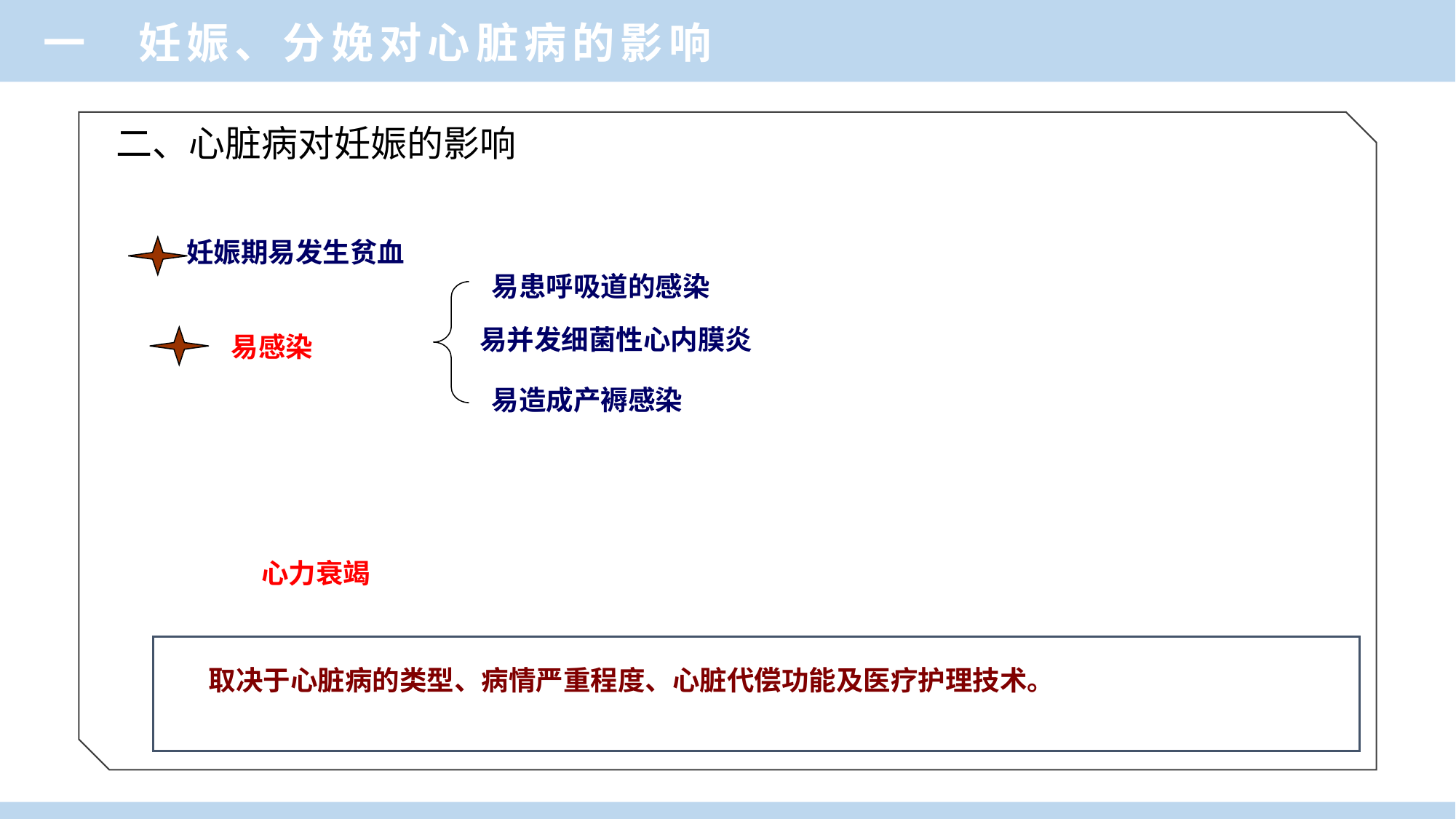

一   妊娠、分娩对心脏病的影响

# 二、心脏病对妊娠的影响
妊娠期易发生贫血

易患呼吸道的感染

易并发细菌性心内膜炎
易感染
易造成产褥感染

心力衰竭
   取决于心脏病的类型、病情严重程度、心脏代偿功能及医疗护理技术。